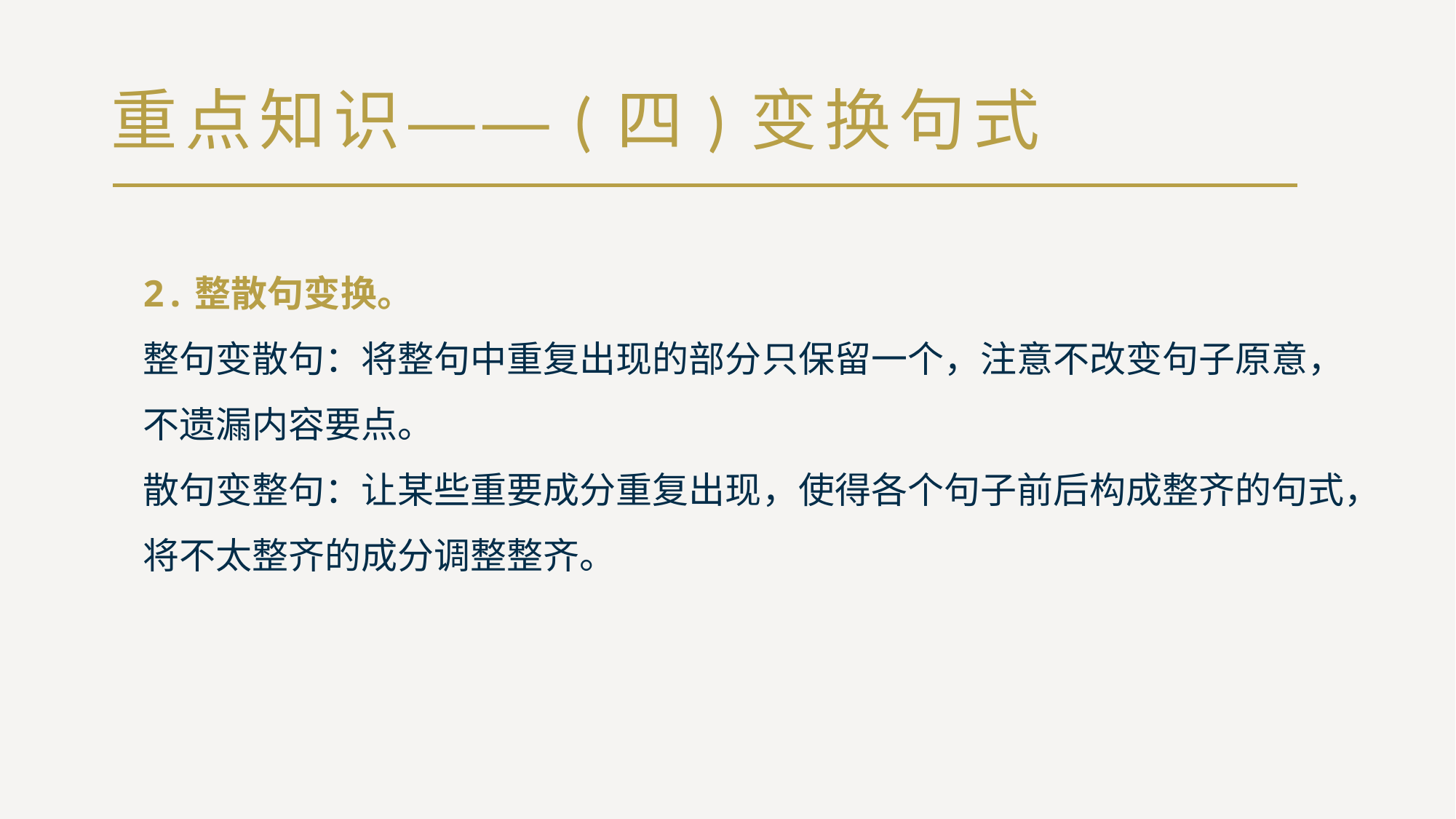

# 重点知识——(四)变换句式
2.整散句变换。
整句变散句：将整句中重复出现的部分只保留一个，注意不改变句子原意，不遗漏内容要点。
散句变整句：让某些重要成分重复出现，使得各个句子前后构成整齐的句式，将不太整齐的成分调整整齐。